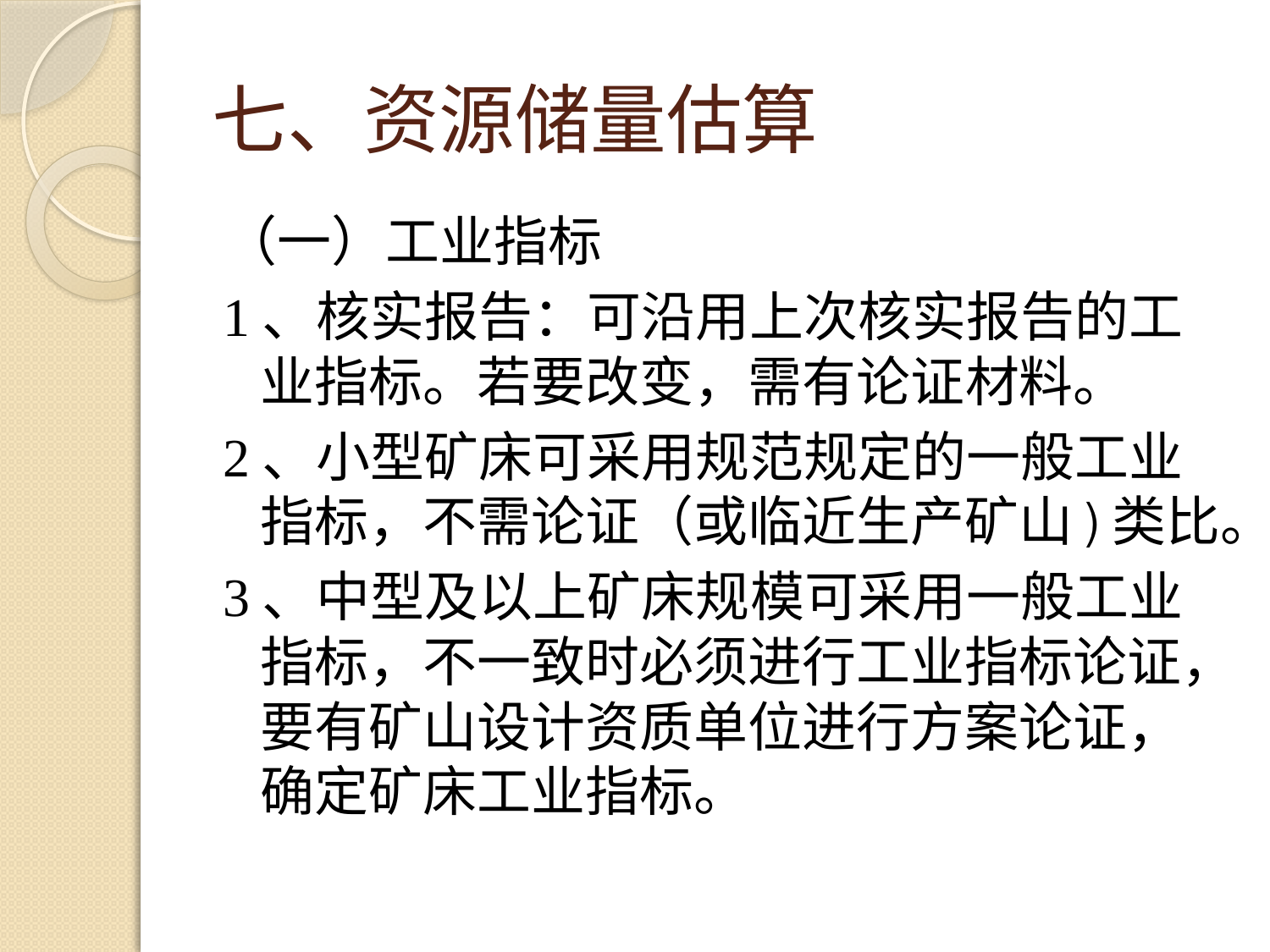

# 七、资源储量估算
（一）工业指标
1、核实报告：可沿用上次核实报告的工业指标。若要改变，需有论证材料。
2、小型矿床可采用规范规定的一般工业指标，不需论证（或临近生产矿山)类比。
3、中型及以上矿床规模可采用一般工业指标，不一致时必须进行工业指标论证，要有矿山设计资质单位进行方案论证，确定矿床工业指标。